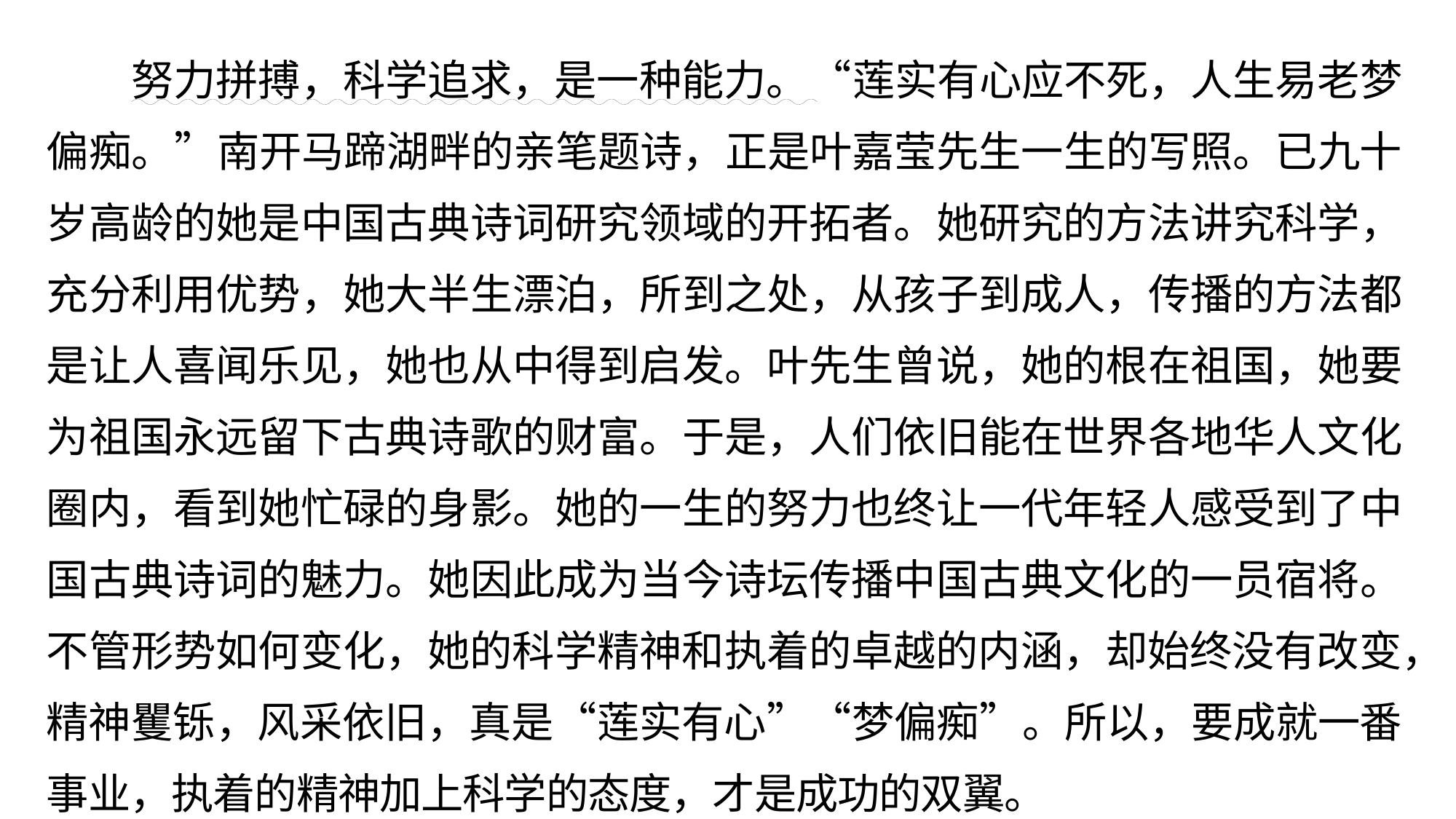

努力拼搏，科学追求，是一种能力。“莲实有心应不死，人生易老梦偏痴。”南开马蹄湖畔的亲笔题诗，正是叶嘉莹先生一生的写照。已九十岁高龄的她是中国古典诗词研究领域的开拓者。她研究的方法讲究科学，充分利用优势，她大半生漂泊，所到之处，从孩子到成人，传播的方法都是让人喜闻乐见，她也从中得到启发。叶先生曾说，她的根在祖国，她要为祖国永远留下古典诗歌的财富。于是，人们依旧能在世界各地华人文化圈内，看到她忙碌的身影。她的一生的努力也终让一代年轻人感受到了中国古典诗词的魅力。她因此成为当今诗坛传播中国古典文化的一员宿将。不管形势如何变化，她的科学精神和执着的卓越的内涵，却始终没有改变，精神矍铄，风采依旧，真是“莲实有心”“梦偏痴”。所以，要成就一番事业，执着的精神加上科学的态度，才是成功的双翼。